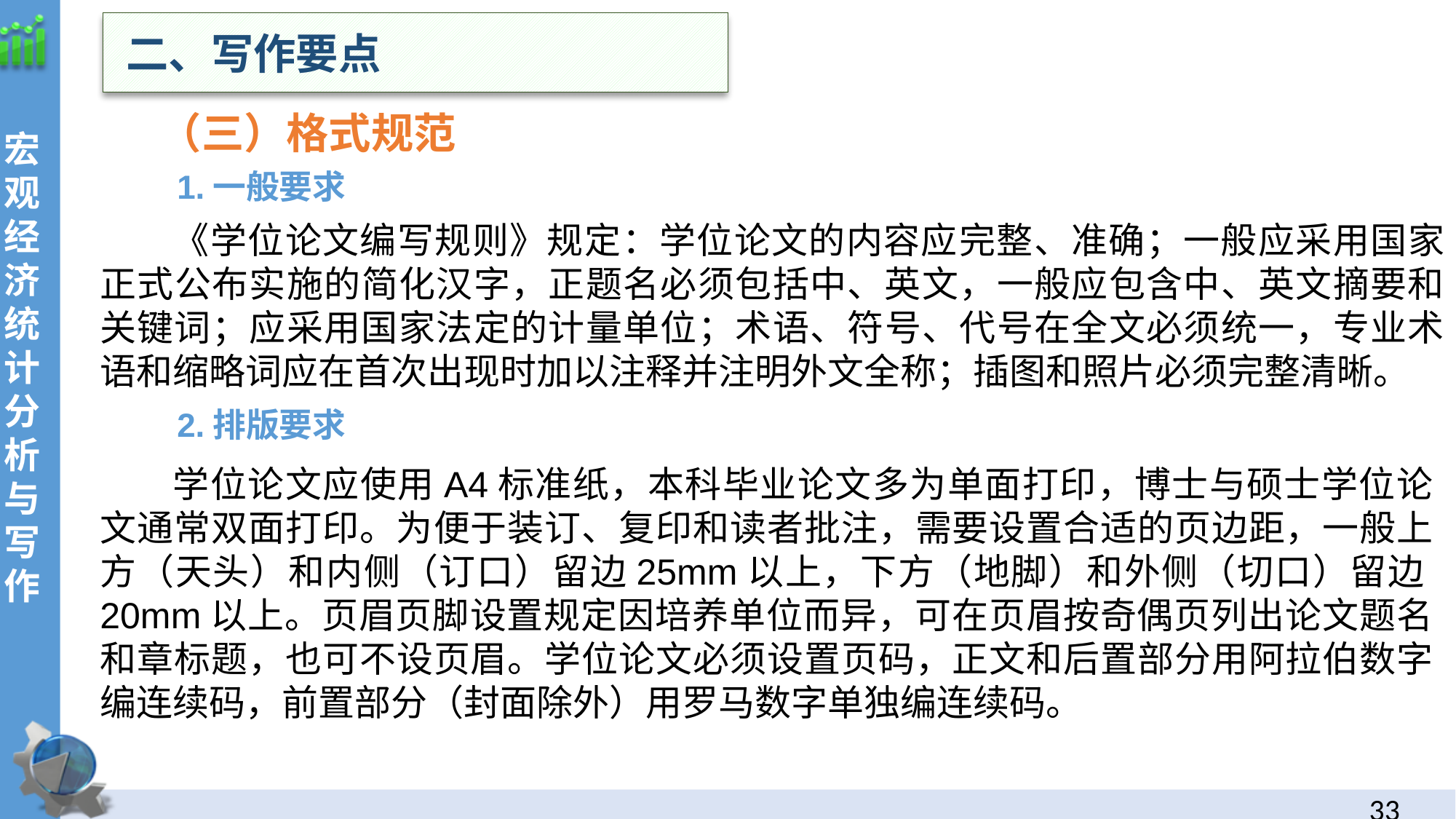

二、写作要点
 （三）格式规范

1.一般要求

《学位论文编写规则》规定：学位论文的内容应完整、准确；一般应采用国家正式公布实施的简化汉字，正题名必须包括中、英文，一般应包含中、英文摘要和关键词；应采用国家法定的计量单位；术语、符号、代号在全文必须统一，专业术语和缩略词应在首次出现时加以注释并注明外文全称；插图和照片必须完整清晰。
2.排版要求
学位论文应使用A4标准纸，本科毕业论文多为单面打印，博士与硕士学位论文通常双面打印。为便于装订、复印和读者批注，需要设置合适的页边距，一般上方（天头）和内侧（订口）留边25mm以上，下方（地脚）和外侧（切口）留边20mm以上。页眉页脚设置规定因培养单位而异，可在页眉按奇偶页列出论文题名和章标题，也可不设页眉。学位论文必须设置页码，正文和后置部分用阿拉伯数字编连续码，前置部分（封面除外）用罗马数字单独编连续码。

33